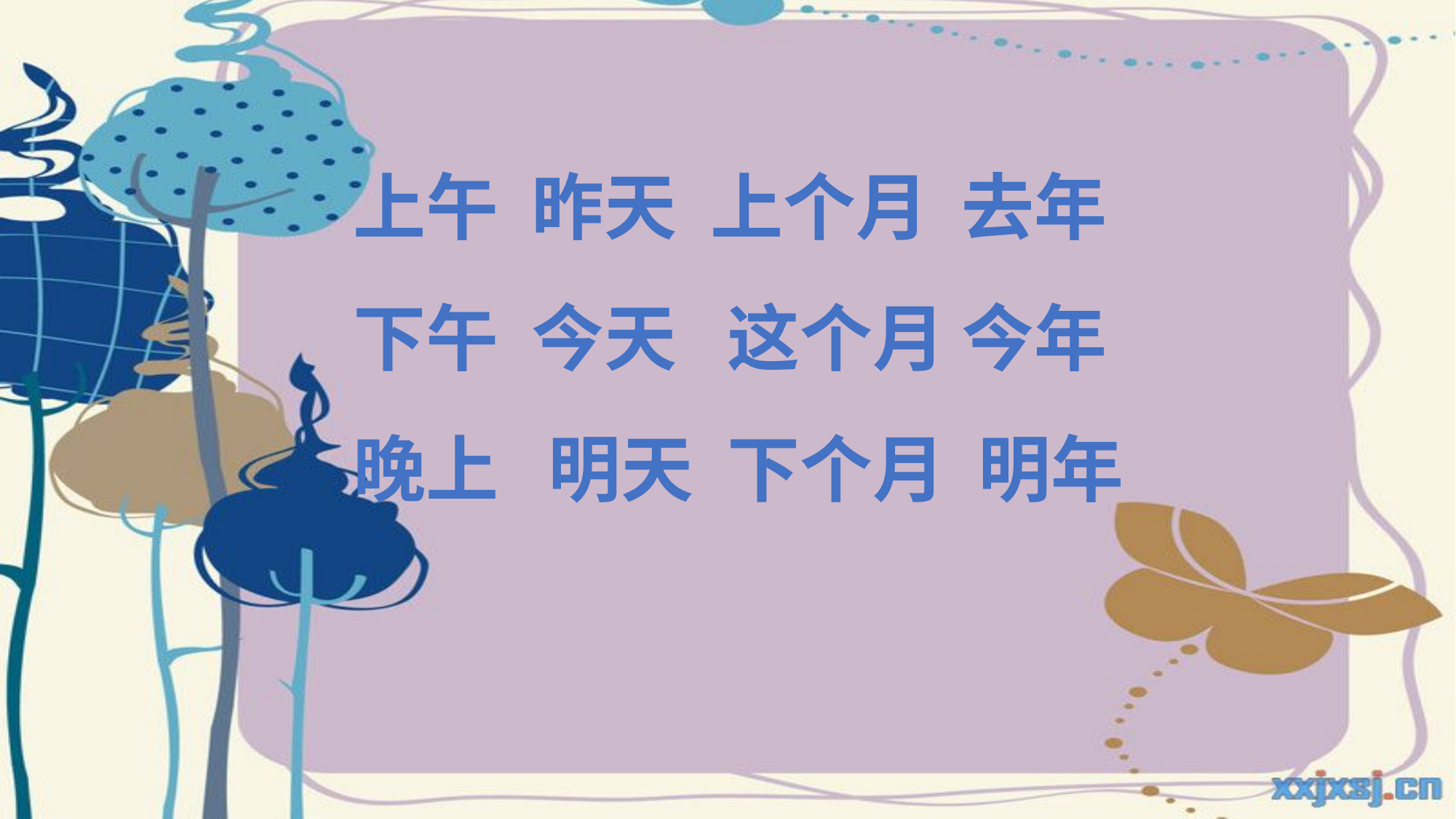

上午  昨天  上个月  去年
下午  今天   这个月 今年
晚上   明天  下个月  明年
绿色圃中小学教育网http://www.lspjy.com  绿色圃中学资源网http://cz.lspjy.com